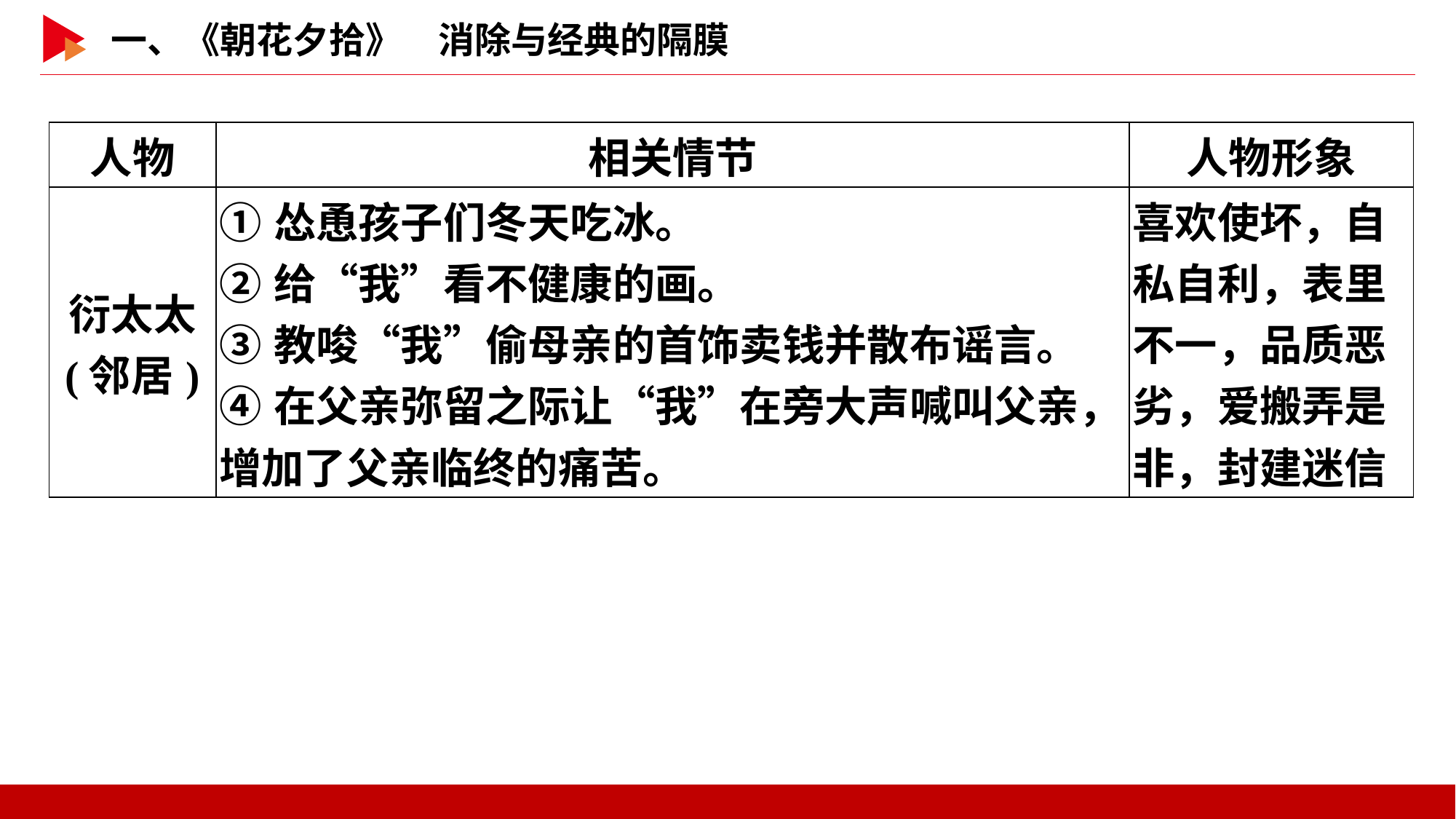

| 人物 | 相关情节 | 人物形象 |
| --- | --- | --- |
| 衍太太 (邻居) | ①怂恿孩子们冬天吃冰。 ②给“我”看不健康的画。 ③教唆“我”偷母亲的首饰卖钱并散布谣言。 ④在父亲弥留之际让“我”在旁大声喊叫父亲，增加了父亲临终的痛苦。 | 喜欢使坏，自私自利，表里不一，品质恶劣，爱搬弄是非，封建迷信 |